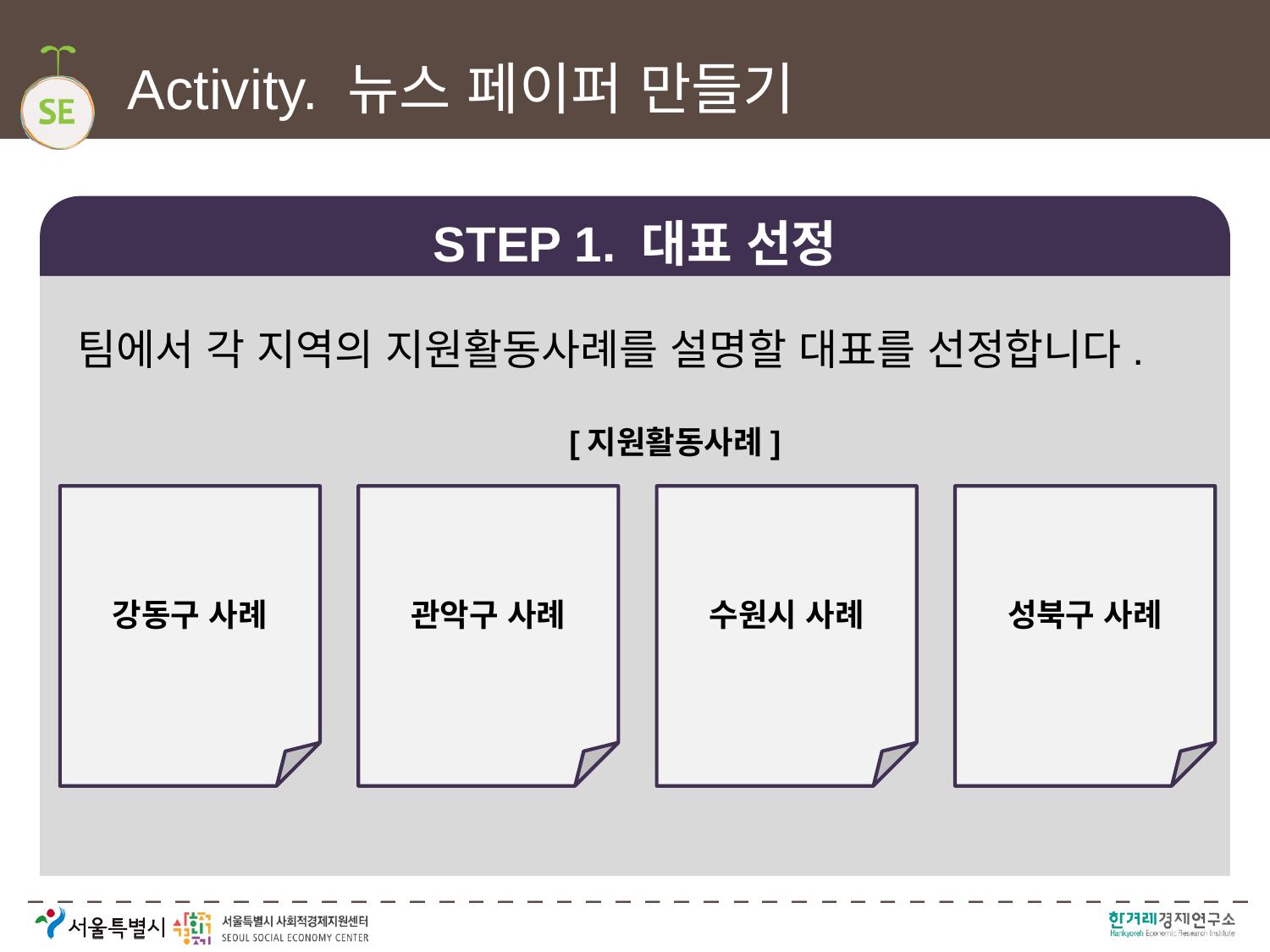

# Activity. 뉴스 페이퍼 만들기
STEP 1. 대표 선정

팀에서 각 지역의 지원활동사례를 설명할 대표를 선정합니다.
[지원활동사례]
강동구 사례
관악구 사례
수원시 사례
성북구 사례